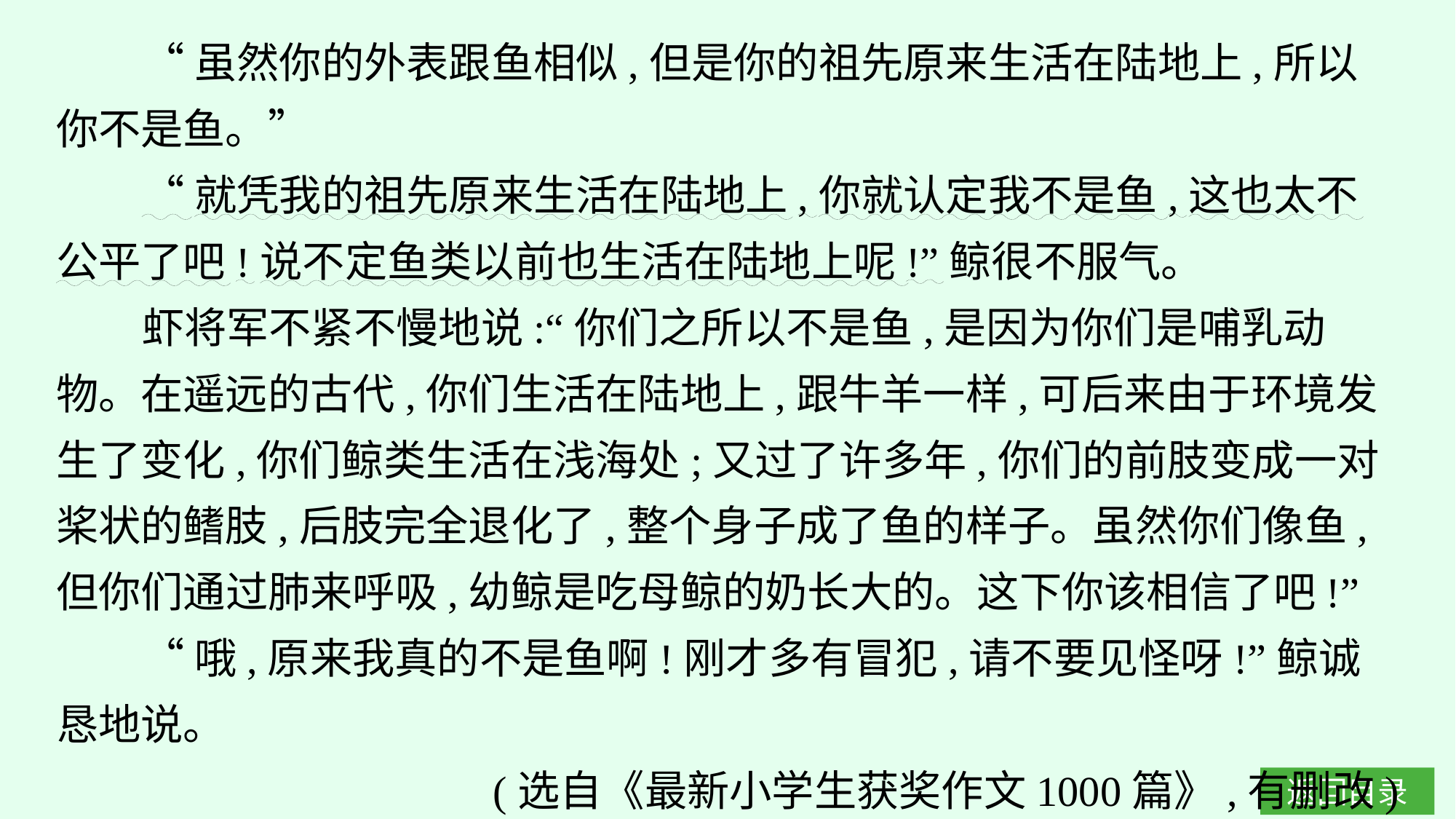

“虽然你的外表跟鱼相似,但是你的祖先原来生活在陆地上,所以你不是鱼。”
“就凭我的祖先原来生活在陆地上,你就认定我不是鱼,这也太不公平了吧!说不定鱼类以前也生活在陆地上呢!”鲸很不服气。
虾将军不紧不慢地说:“你们之所以不是鱼,是因为你们是哺乳动物。在遥远的古代,你们生活在陆地上,跟牛羊一样,可后来由于环境发生了变化,你们鲸类生活在浅海处;又过了许多年,你们的前肢变成一对桨状的鳍肢,后肢完全退化了,整个身子成了鱼的样子。虽然你们像鱼,但你们通过肺来呼吸,幼鲸是吃母鲸的奶长大的。这下你该相信了吧!”
“哦,原来我真的不是鱼啊!刚才多有冒犯,请不要见怪呀!”鲸诚恳地说。
(选自《最新小学生获奖作文1000篇》,有删改)